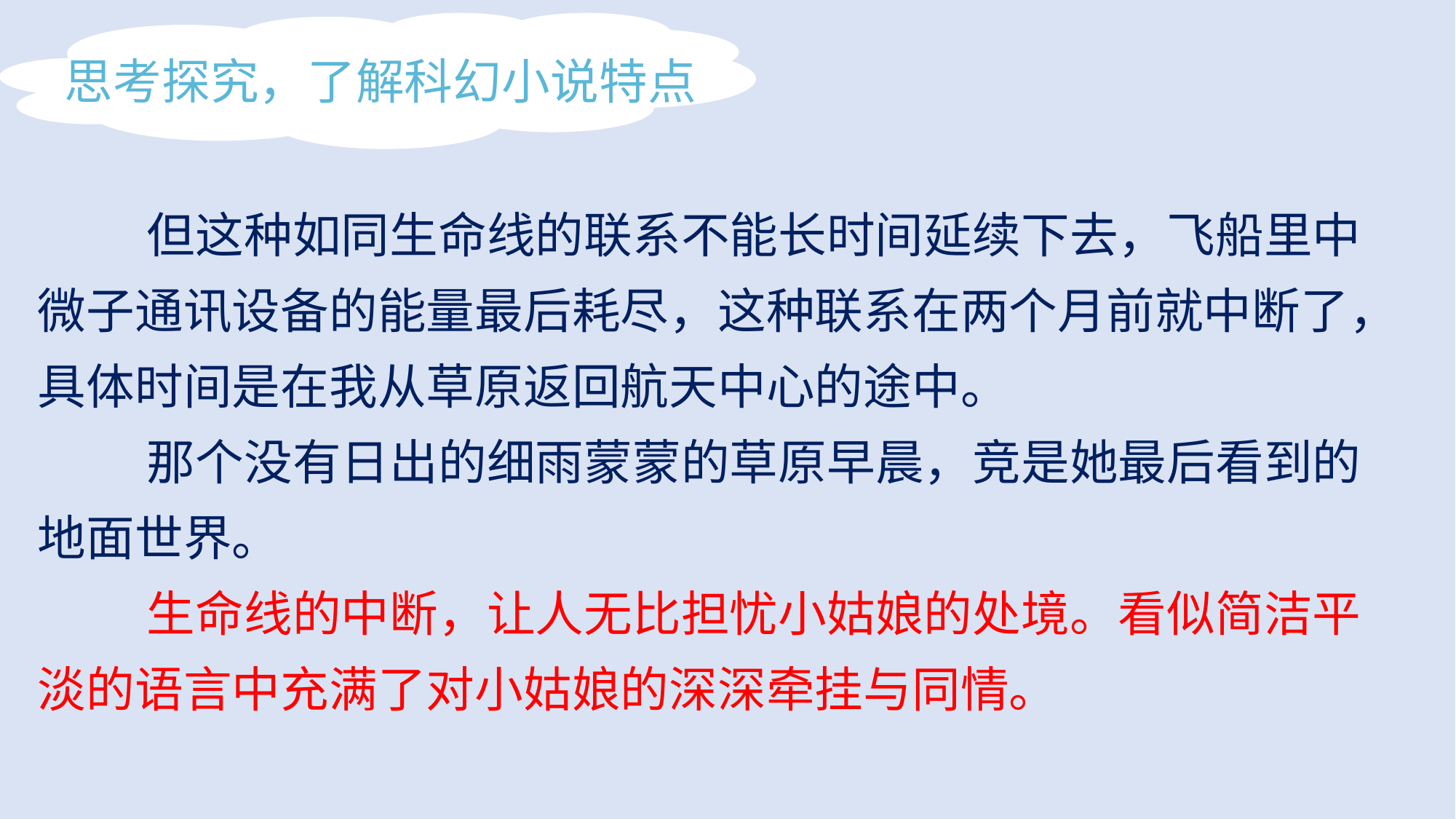

思考探究，了解科幻小说特点
	但这种如同生命线的联系不能长时间延续下去，飞船里中微子通讯设备的能量最后耗尽，这种联系在两个月前就中断了，具体时间是在我从草原返回航天中心的途中。
	那个没有日出的细雨蒙蒙的草原早晨，竞是她最后看到的地面世界。
	生命线的中断，让人无比担忧小姑娘的处境。看似简洁平淡的语言中充满了对小姑娘的深深牵挂与同情。